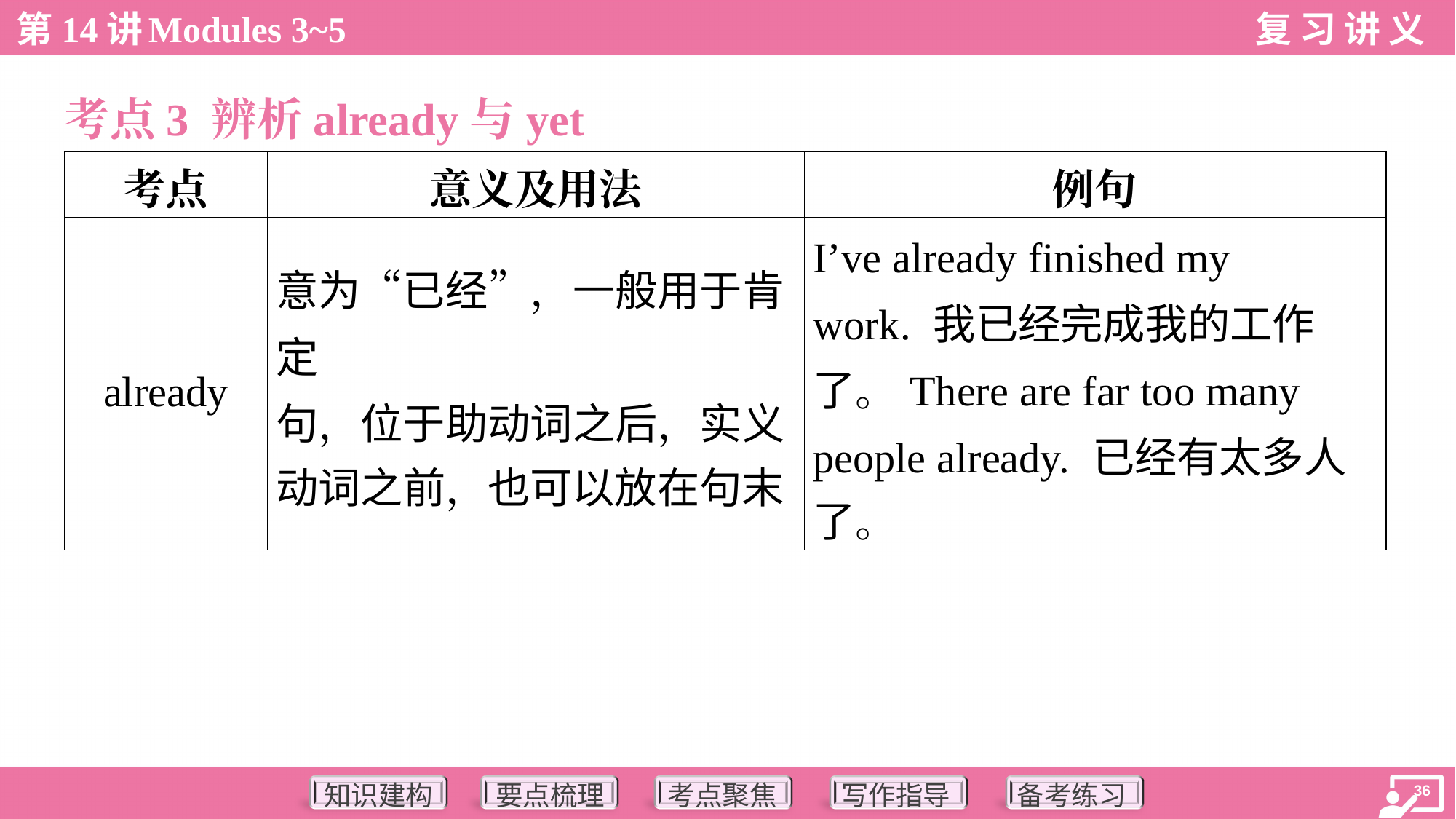

考点3 辨析already与yet
| 考点 | 意义及用法 | 例句 |
| --- | --- | --- |
| already | 意为“已经”，一般用于肯定 句，位于助动词之后，实义 动词之前，也可以放在句末 | I’ve already finished my work. 我已经完成我的工作 了。There are far too many people already. 已经有太多人 了。 |